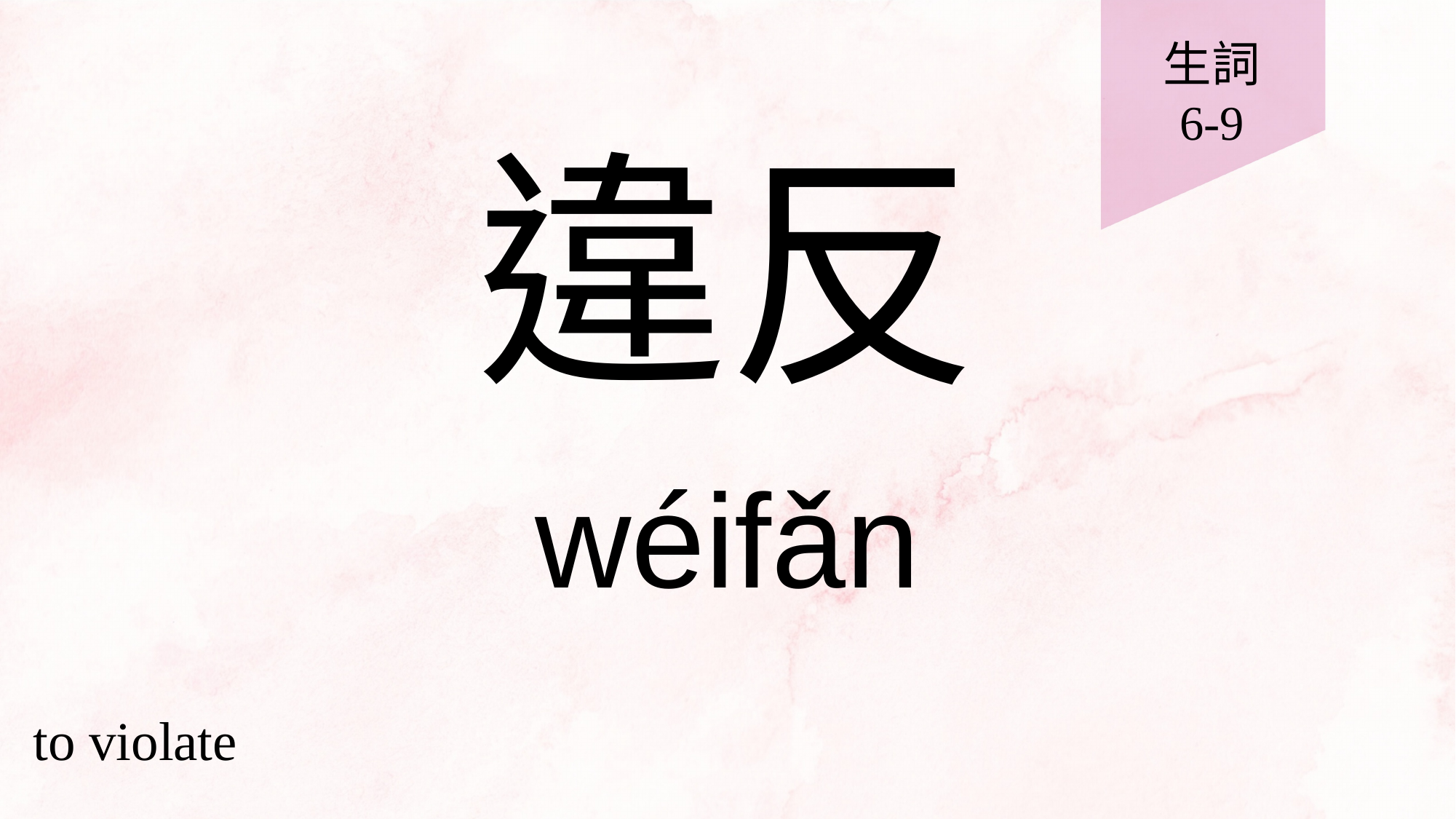

生詞
6-9
# 違反
wéifǎn
to violate